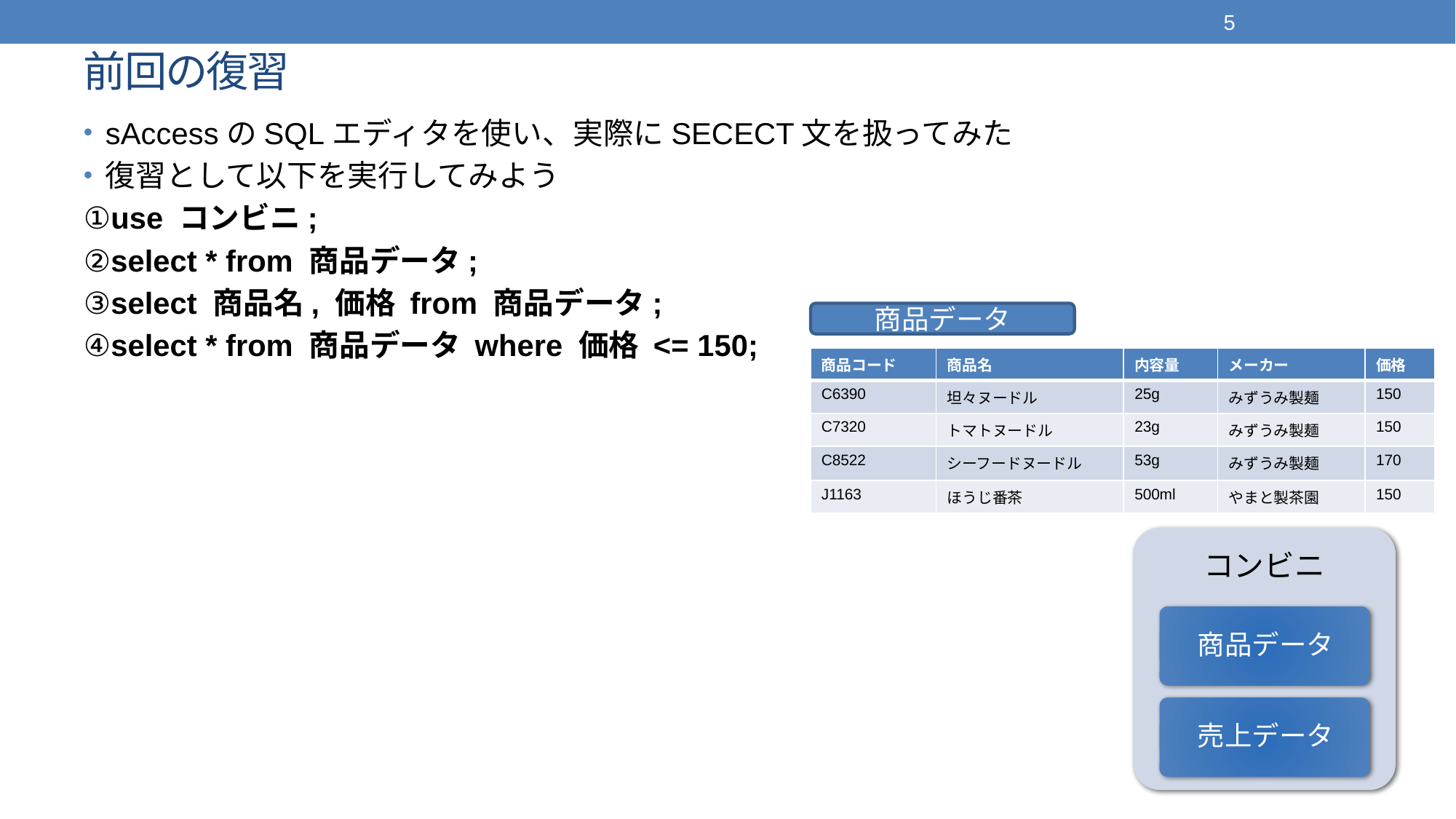

5
# 前回の復習
sAccessのSQLエディタを使い、実際にSECECT文を扱ってみた
復習として以下を実行してみよう
①use コンビニ;
②select * from 商品データ;
③select 商品名, 価格 from 商品データ;
④select * from 商品データ where 価格 <= 150;
商品データ
| 商品コード | 商品名 | 内容量 | メーカー | 価格 |
| --- | --- | --- | --- | --- |
| C6390 | 坦々ヌードル | 25g | みずうみ製麺 | 150 |
| C7320 | トマトヌードル | 23g | みずうみ製麺 | 150 |
| C8522 | シーフードヌードル | 53g | みずうみ製麺 | 170 |
| J1163 | ほうじ番茶 | 500ml | やまと製茶園 | 150 |
コンビニ
商品データ
売上データ